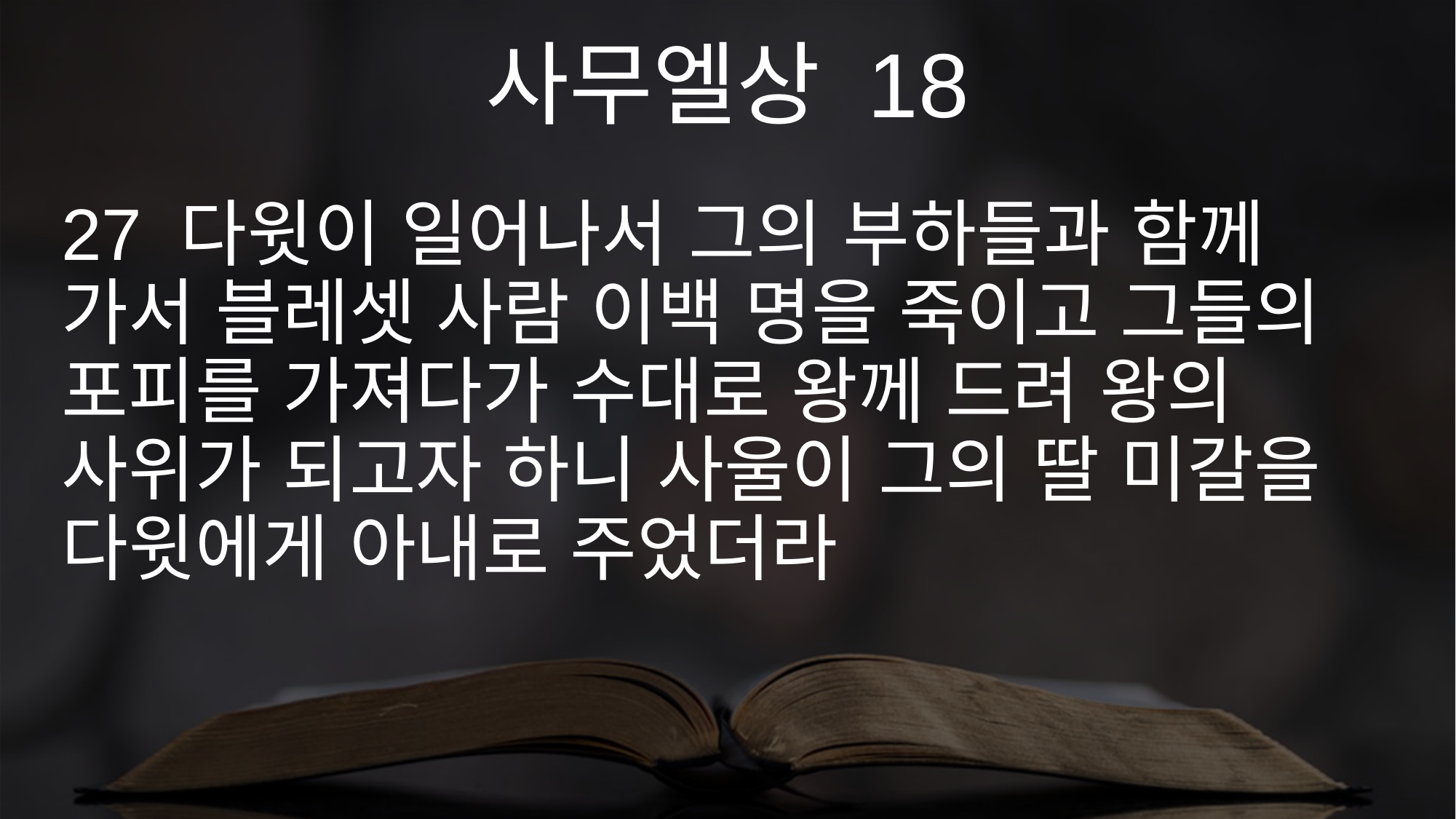

사무엘상 18
27 다윗이 일어나서 그의 부하들과 함께 가서 블레셋 사람 이백 명을 죽이고 그들의 포피를 가져다가 수대로 왕께 드려 왕의 사위가 되고자 하니 사울이 그의 딸 미갈을 다윗에게 아내로 주었더라